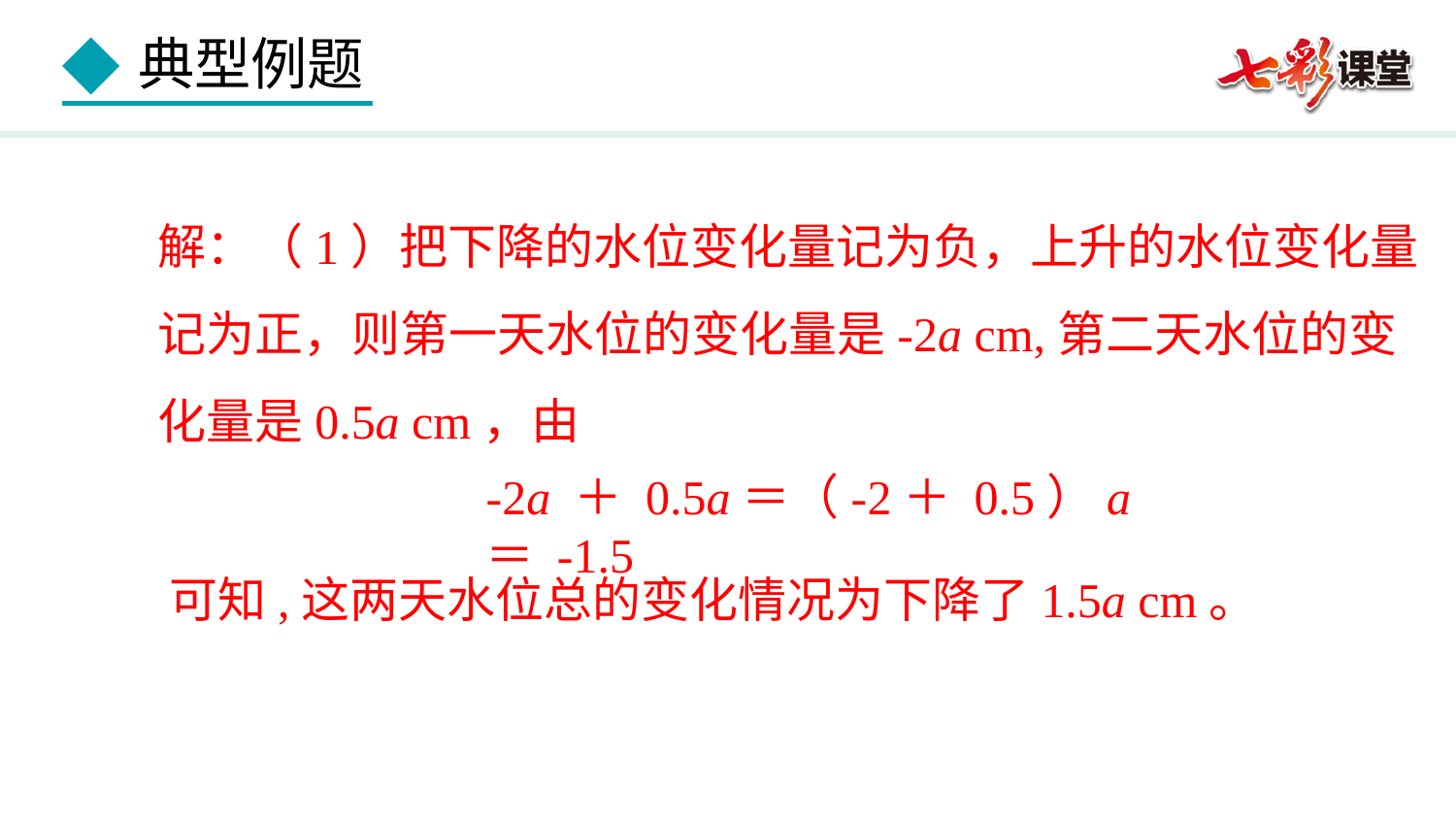

解：（1）把下降的水位变化量记为负，上升的水位变化量记为正，则第一天水位的变化量是-2a cm,第二天水位的变化量是0.5a cm，由
-2a ＋ 0.5a＝（-2＋ 0.5）a＝ -1.5
可知,这两天水位总的变化情况为下降了1.5a cm。